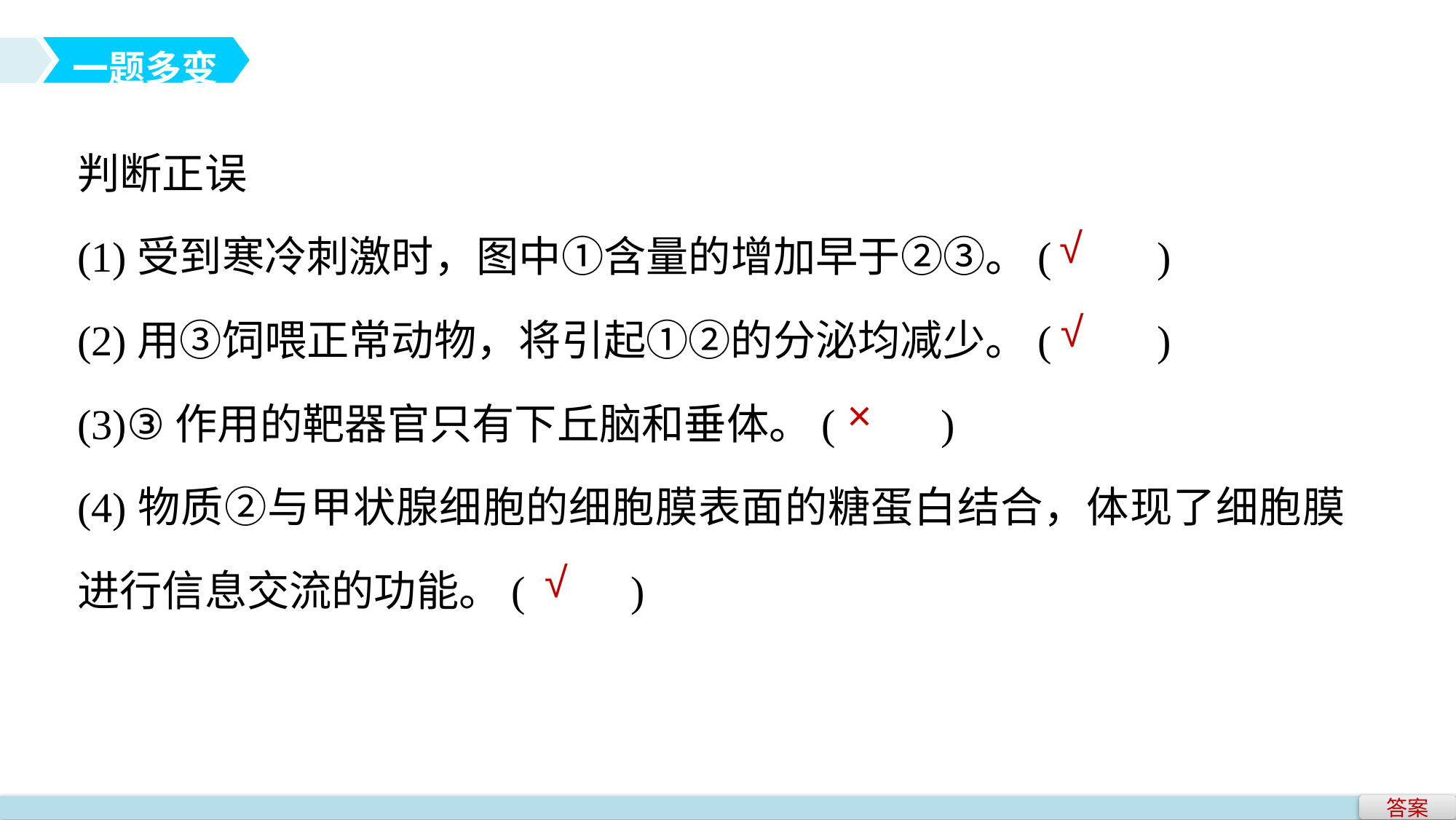

一题多变

判断正误
(1)受到寒冷刺激时，图中①含量的增加早于②③。(　　)
(2)用③饲喂正常动物，将引起①②的分泌均减少。(　　)
(3)③作用的靶器官只有下丘脑和垂体。(　　)
(4)物质②与甲状腺细胞的细胞膜表面的糖蛋白结合，体现了细胞膜进行信息交流的功能。(　　)
√
√
×
√
答案